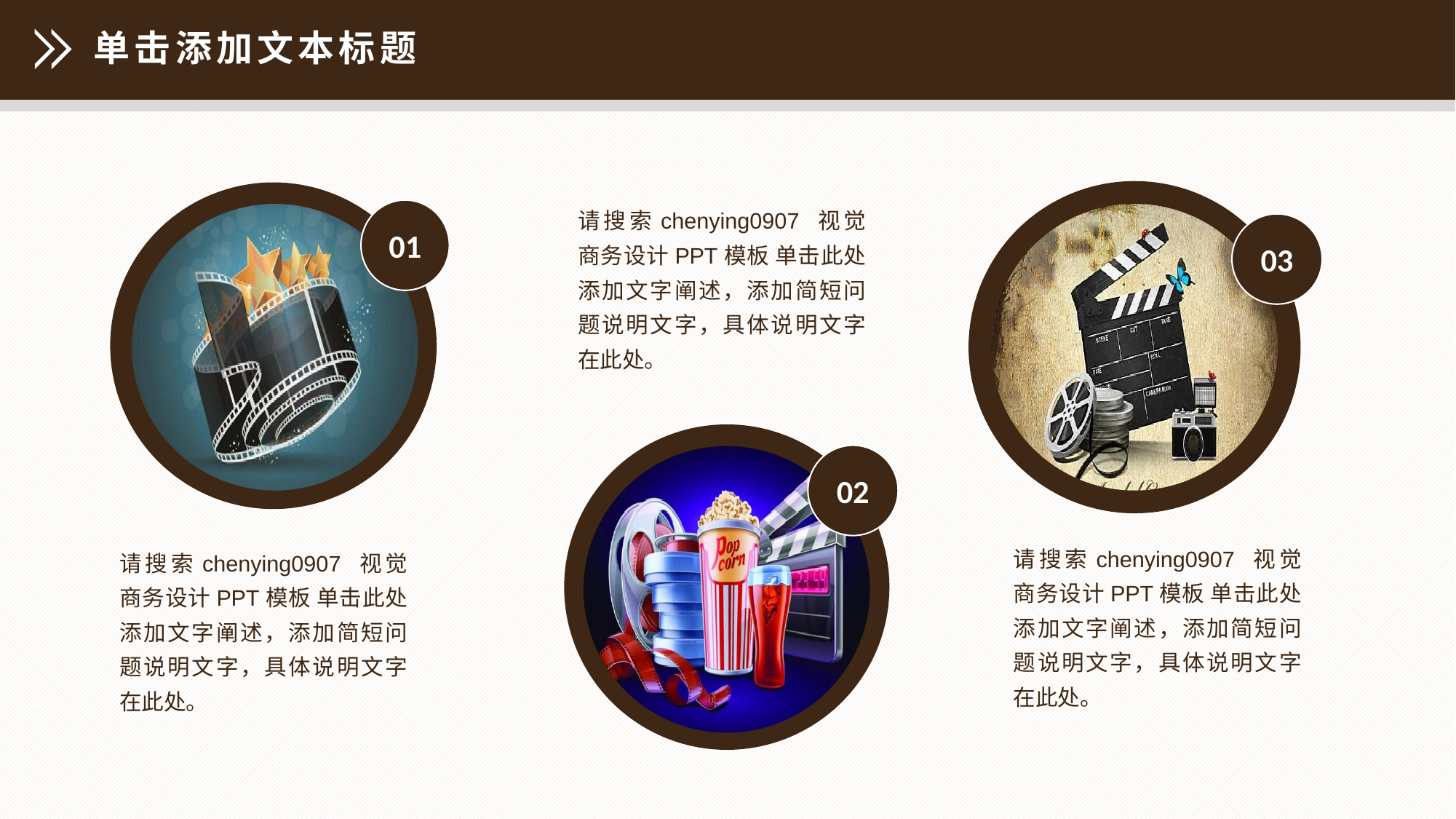

单击添加文本标题

请搜索chenying0907 视觉商务设计PPT模板 单击此处添加文字阐述，添加简短问题说明文字，具体说明文字在此处。
01
03

02
请搜索chenying0907 视觉商务设计PPT模板 单击此处添加文字阐述，添加简短问题说明文字，具体说明文字在此处。
请搜索chenying0907 视觉商务设计PPT模板 单击此处添加文字阐述，添加简短问题说明文字，具体说明文字在此处。